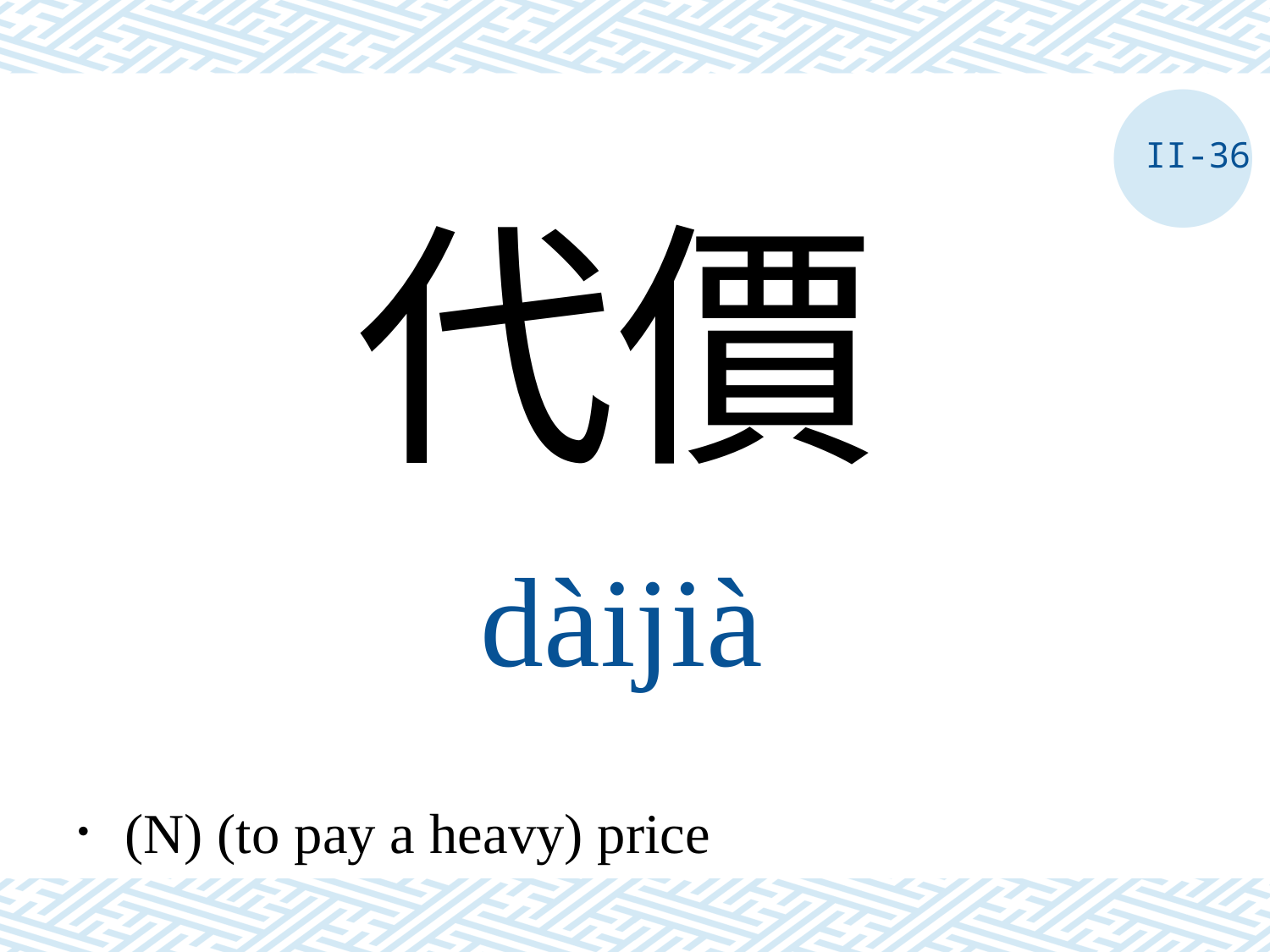

II-36

代價
dàijià
．(N) (to pay a heavy) price